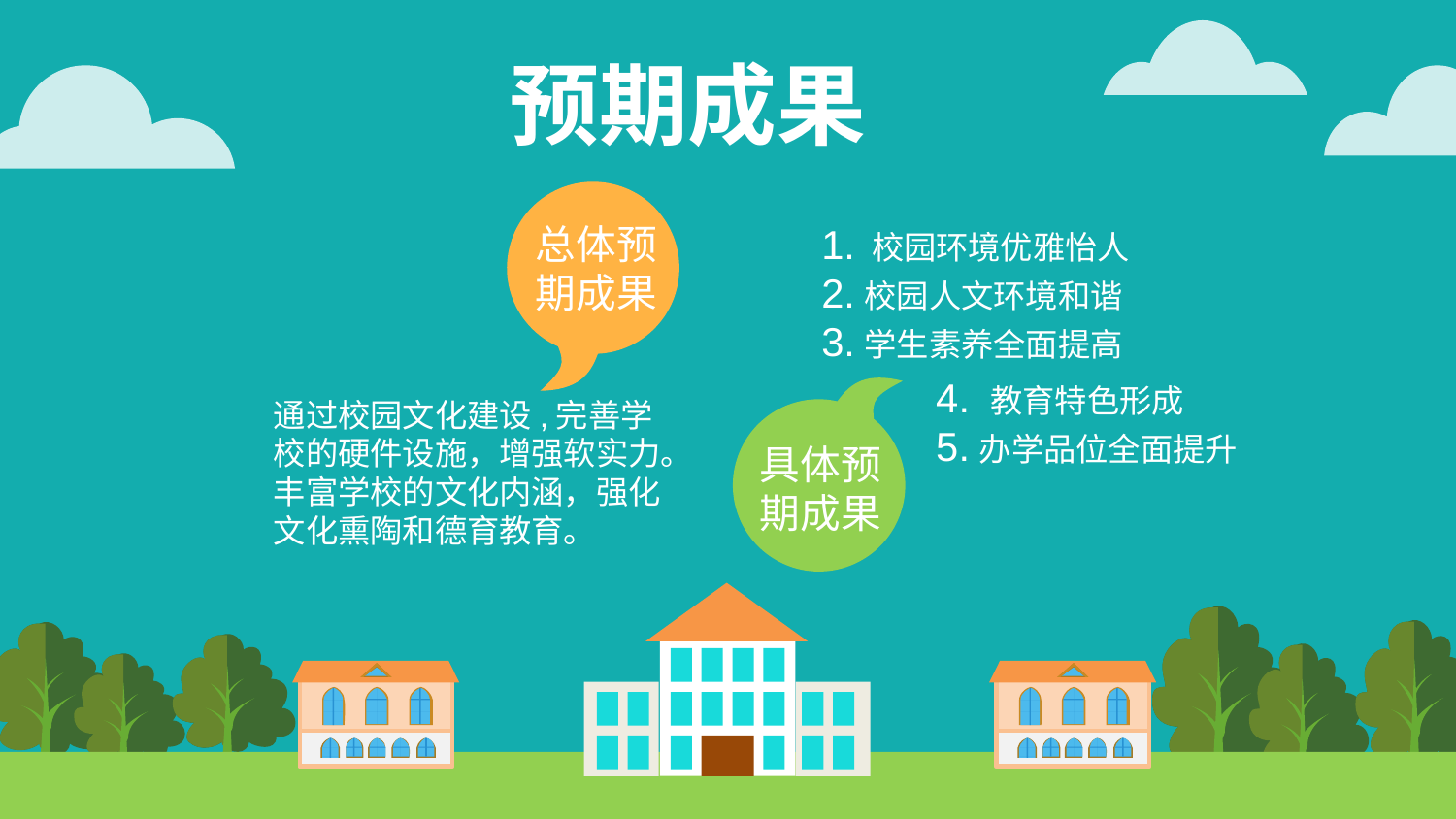

预期成果

总体预
期成果
1. 校园环境优雅怡人
2.校园人文环境和谐
3.学生素养全面提高

4. 教育特色形成
5.办学品位全面提升
通过校园文化建设,完善学校的硬件设施，增强软实力。丰富学校的文化内涵，强化文化熏陶和德育教育。
具体预
期成果